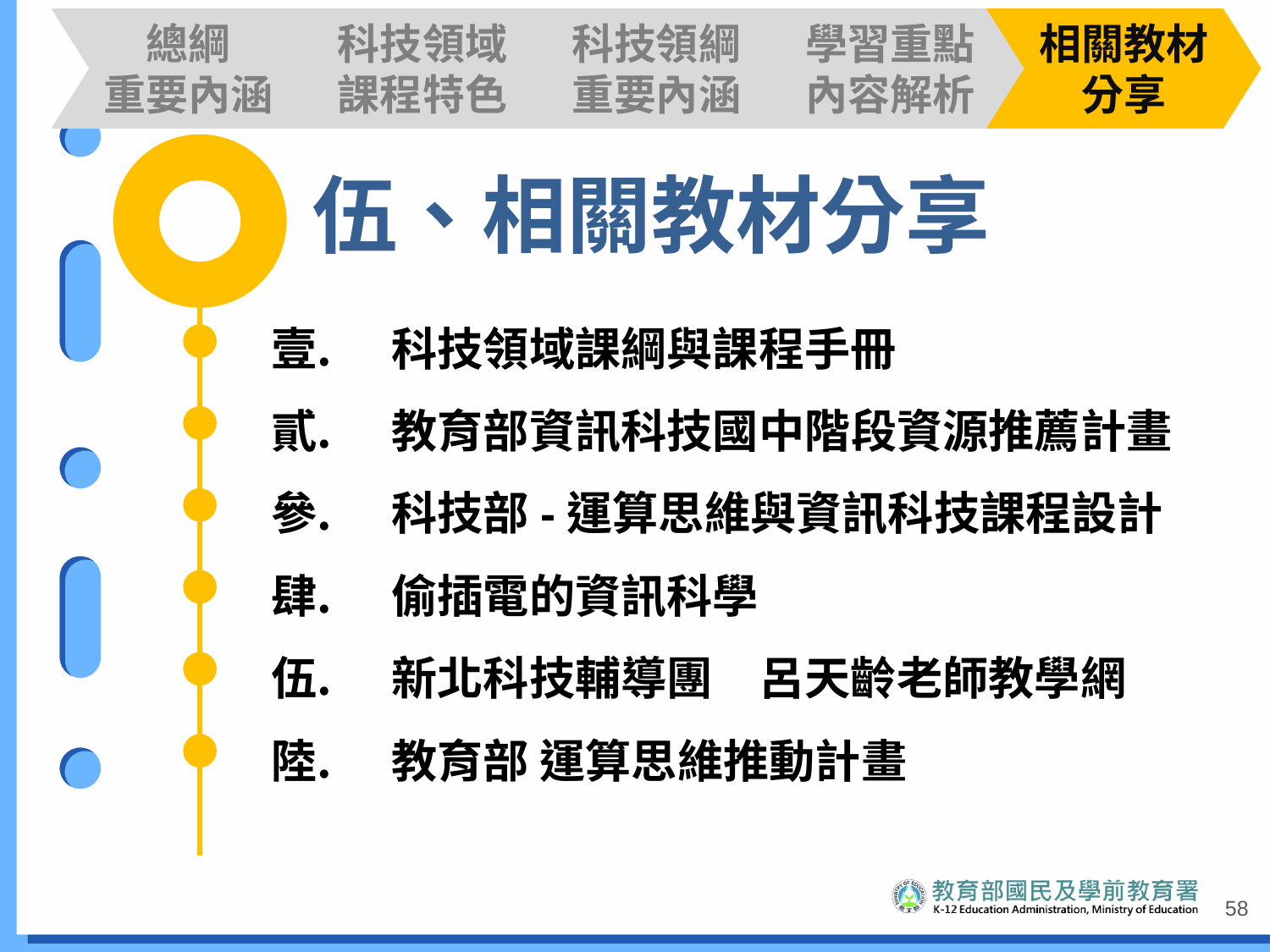

總綱
重要內涵
科技領域課程特色
科技領綱重要內涵
學習重點內容解析
相關教材分享

伍、相關教材分享
科技領域課綱與課程手冊
教育部資訊科技國中階段資源推薦計畫
科技部-運算思維與資訊科技課程設計
偷插電的資訊科學
新北科技輔導團　呂天齡老師教學網
教育部 運算思維推動計畫

58